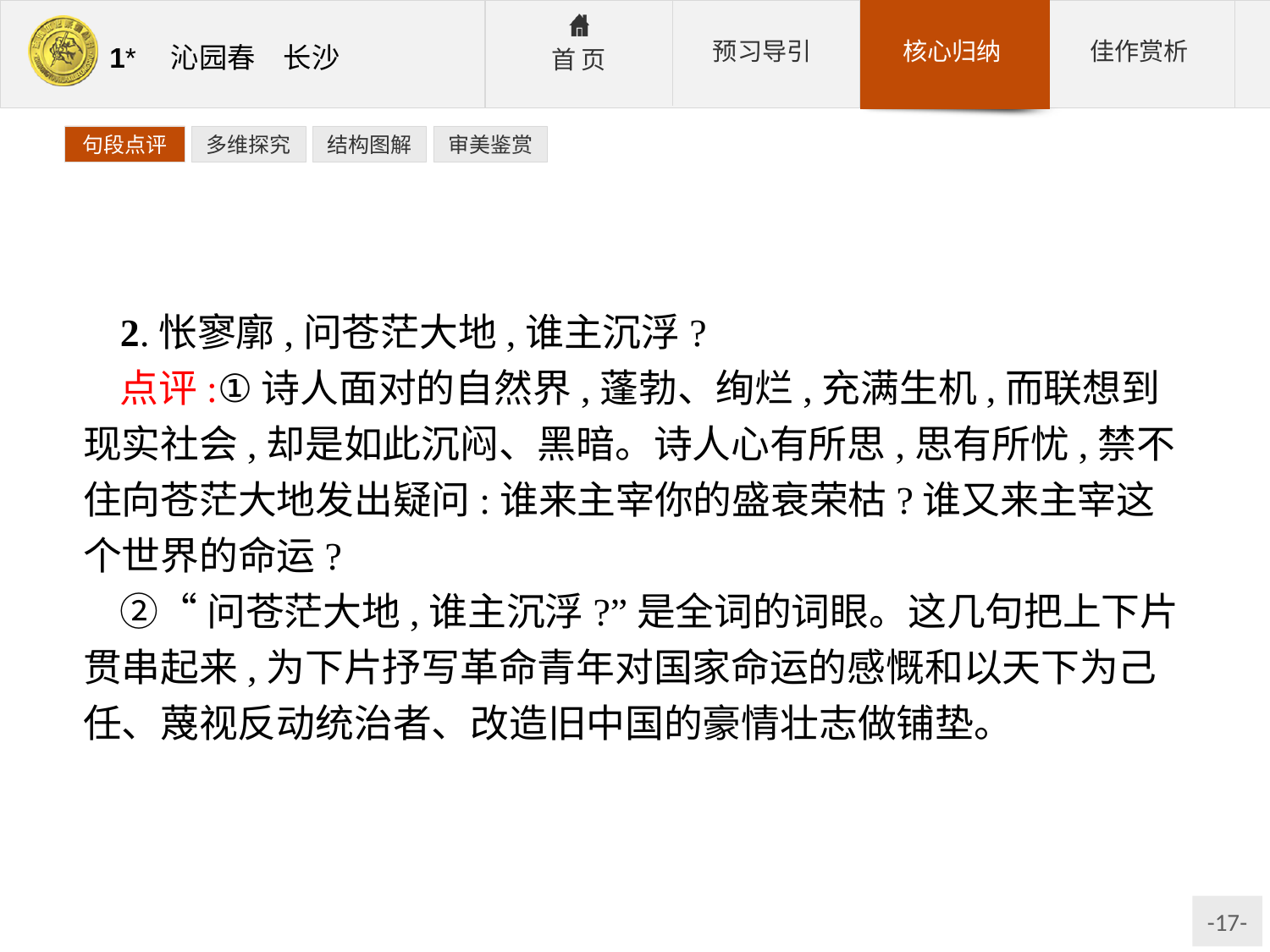

句段点评
多维探究
结构图解
审美鉴赏
2.怅寥廓,问苍茫大地,谁主沉浮?
点评:①诗人面对的自然界,蓬勃、绚烂,充满生机,而联想到现实社会,却是如此沉闷、黑暗。诗人心有所思,思有所忧,禁不住向苍茫大地发出疑问:谁来主宰你的盛衰荣枯?谁又来主宰这个世界的命运?
②“问苍茫大地,谁主沉浮?”是全词的词眼。这几句把上下片贯串起来,为下片抒写革命青年对国家命运的感慨和以天下为己任、蔑视反动统治者、改造旧中国的豪情壮志做铺垫。